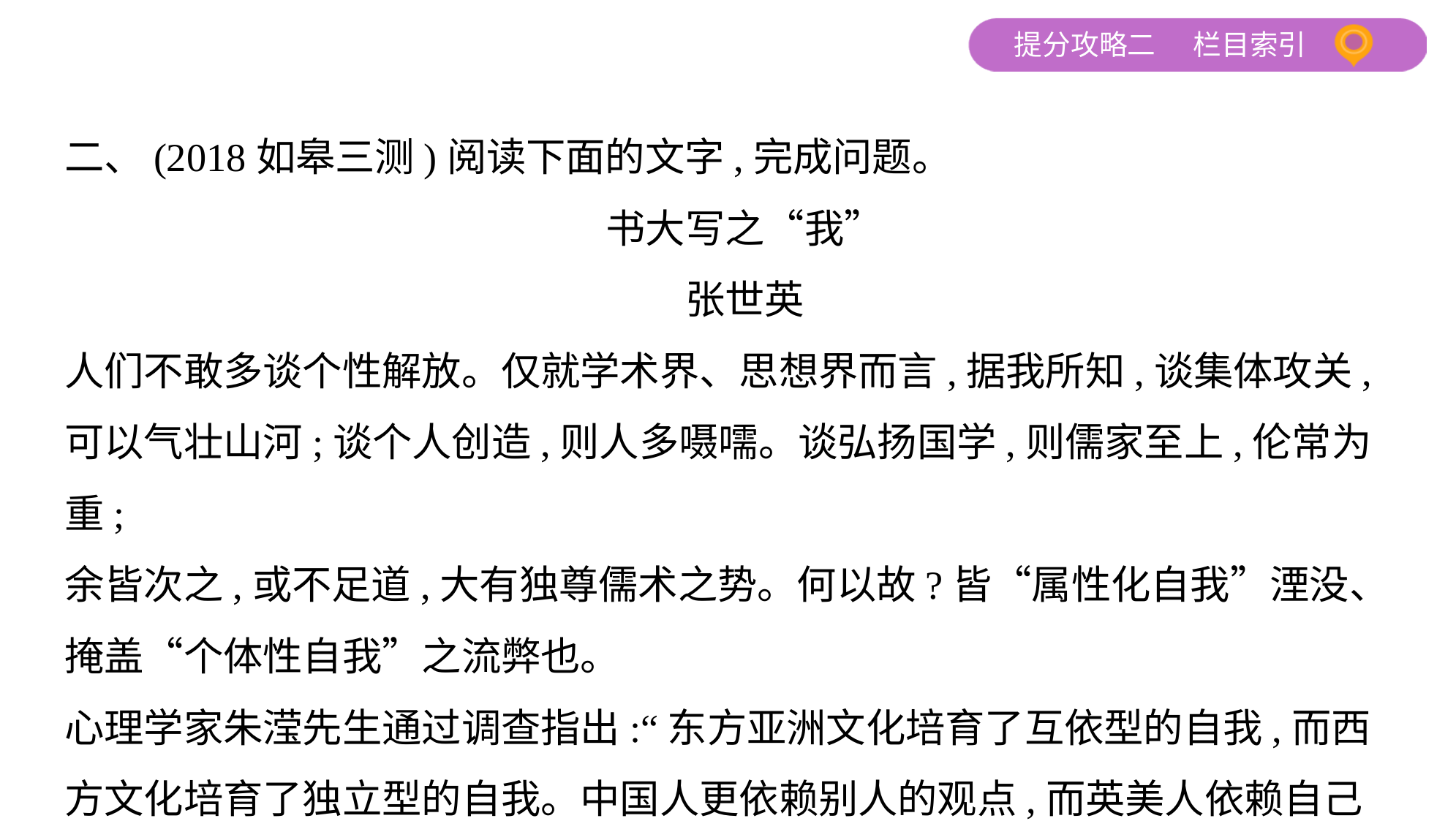

二、(2018如皋三测)阅读下面的文字,完成问题。
书大写之“我”
张世英
人们不敢多谈个性解放。仅就学术界、思想界而言,据我所知,谈集体攻关,
可以气壮山河;谈个人创造,则人多嗫嚅。谈弘扬国学,则儒家至上,伦常为重;
余皆次之,或不足道,大有独尊儒术之势。何以故?皆“属性化自我”湮没、
掩盖“个体性自我”之流弊也。
心理学家朱滢先生通过调查指出:“东方亚洲文化培育了互依型的自我,而西
方文化培育了独立型的自我。中国人更依赖别人的观点,而英美人依赖自己